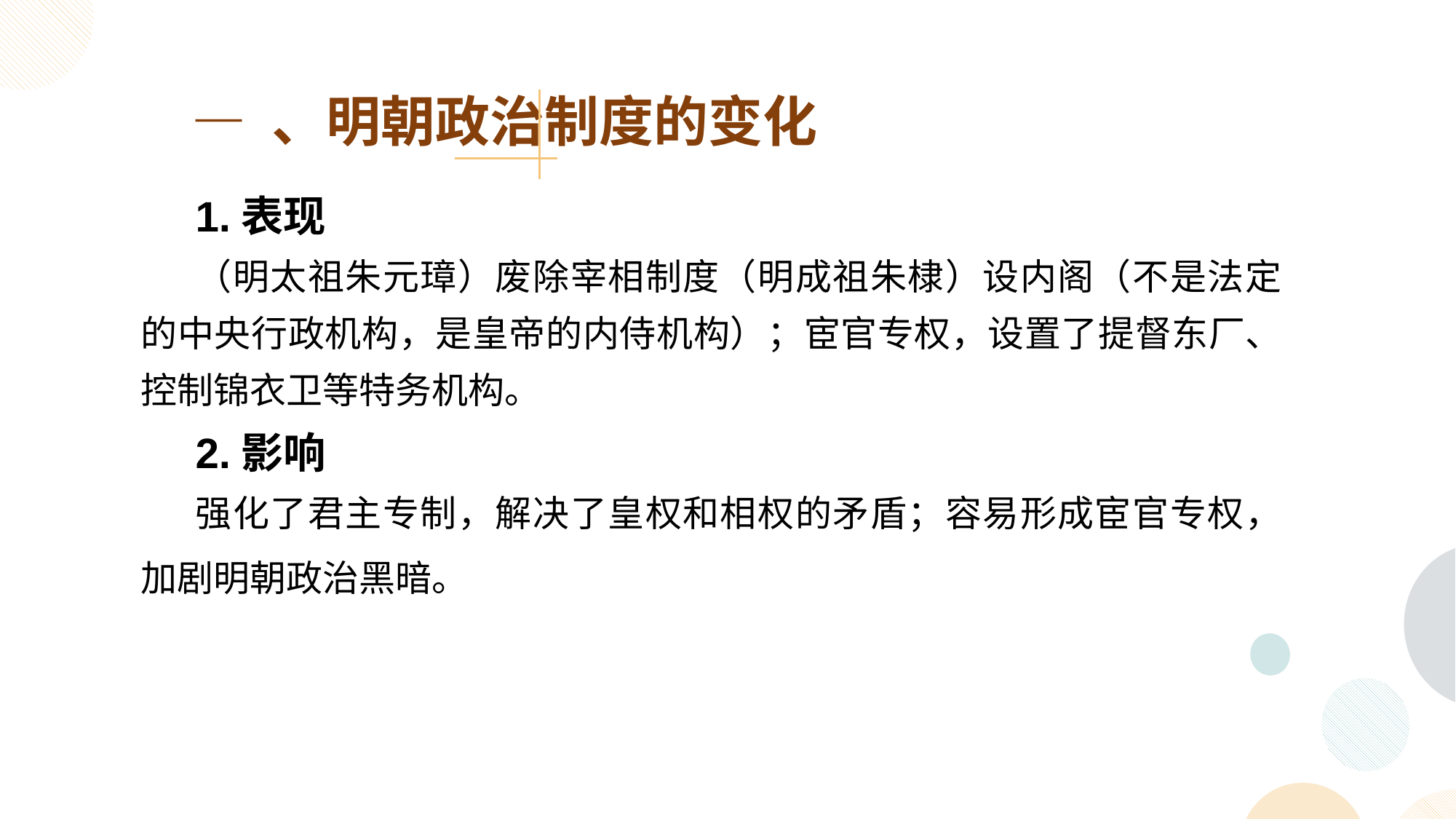

— 、明朝政治制度的变化
1.表现
（明太祖朱元璋）废除宰相制度（明成祖朱棣）设内阁（不是法定的中央行政机构，是皇帝的内侍机构）；宦官专权，设置了提督东厂、控制锦衣卫等特务机构。
2.影响
强化了君主专制，解决了皇权和相权的矛盾；容易形成宦官专权，加剧明朝政治黑暗。